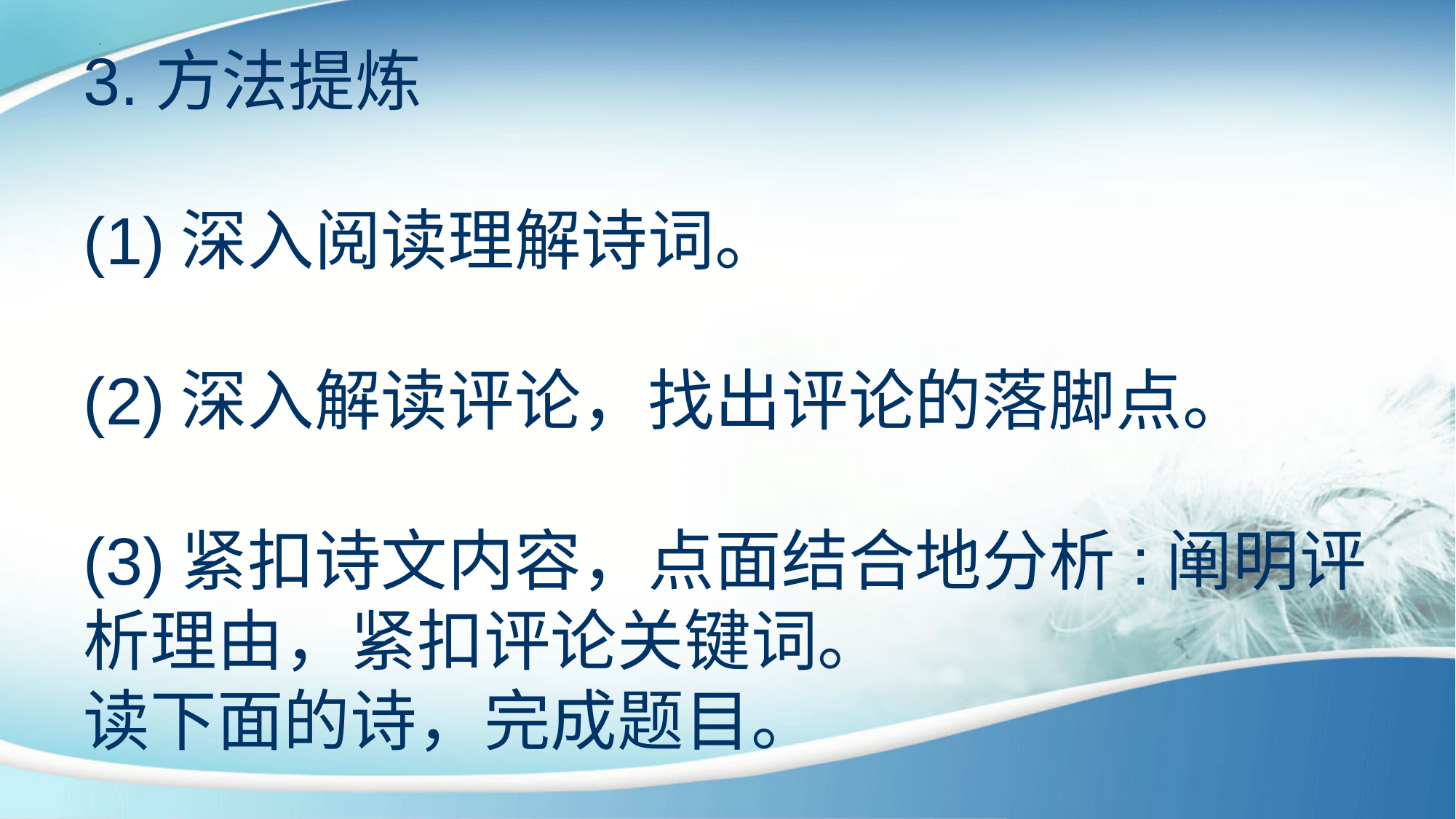

3.方法提炼
(1)深入阅读理解诗词。
(2)深入解读评论，找出评论的落脚点。
(3)紧扣诗文内容，点面结合地分析:阐明评析理由，紧扣评论关键词。
读下面的诗，完成题目。